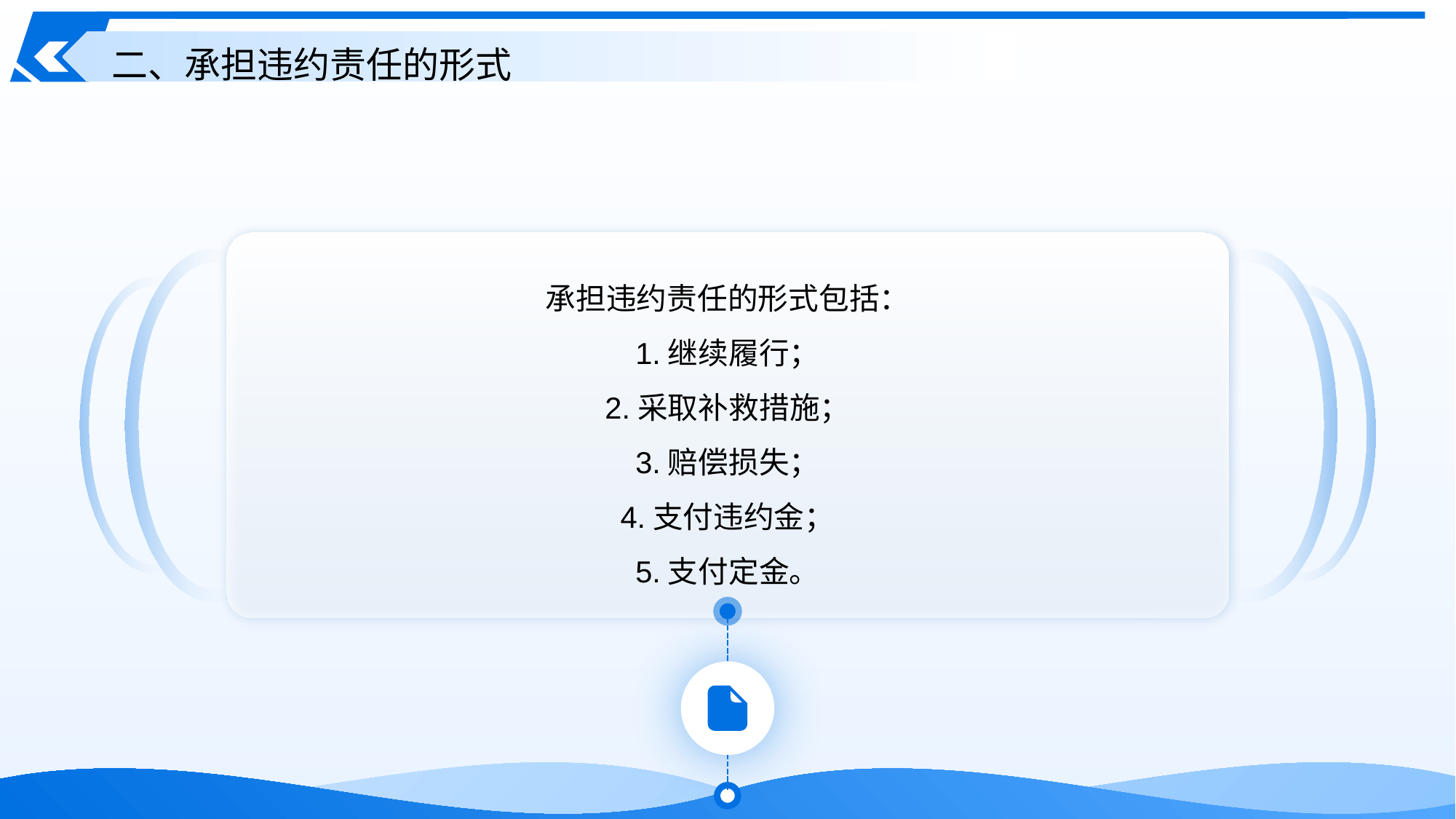

二、承担违约责任的形式

承担违约责任的形式包括：
1.继续履行；
2.采取补救措施；
3.赔偿损失；
4.支付违约金；
5.支付定金。